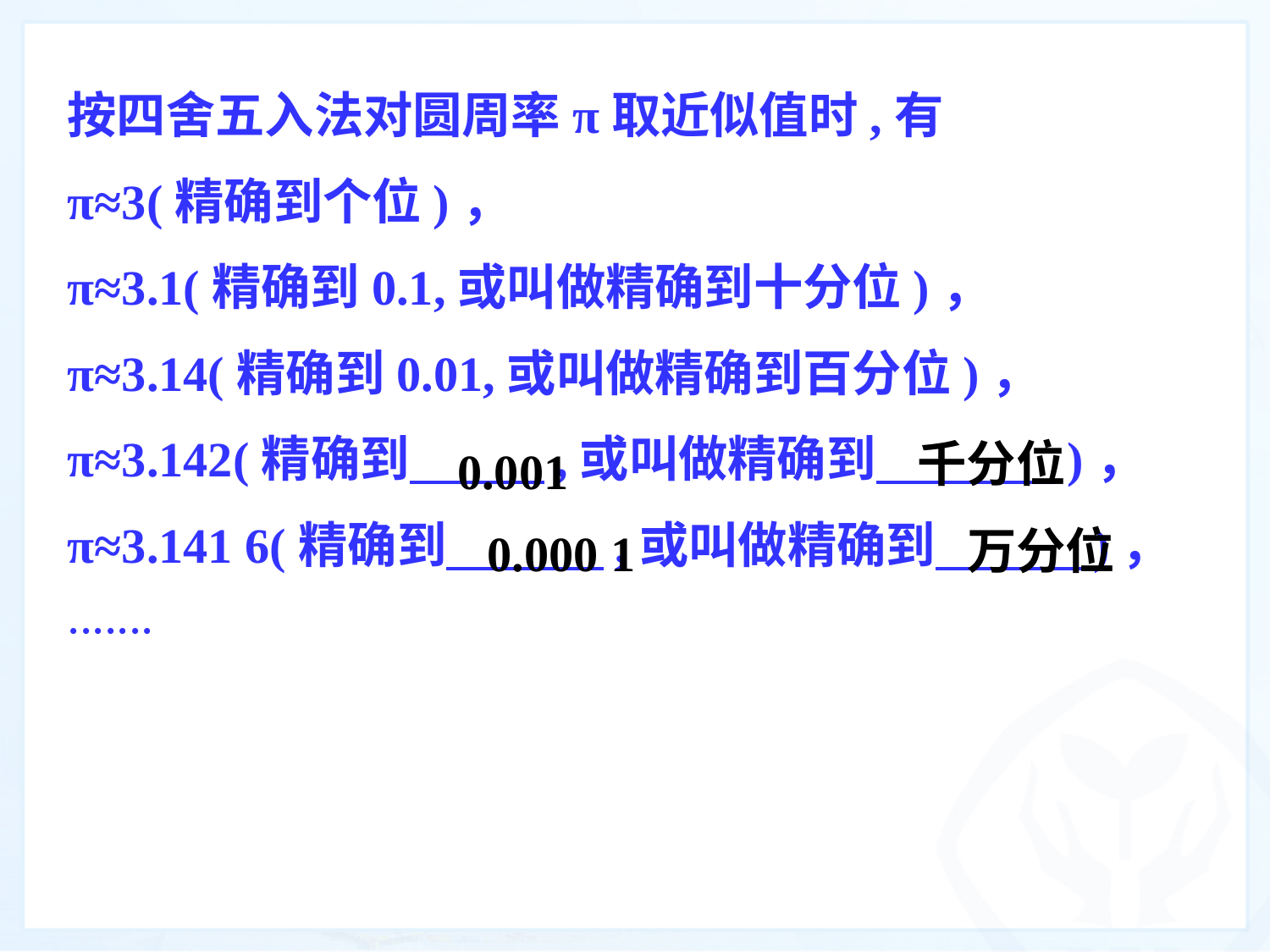

按四舍五入法对圆周率π取近似值时,有
π≈3(精确到个位)，
π≈3.1(精确到0.1,或叫做精确到十分位)，
π≈3.14(精确到0.01,或叫做精确到百分位)，
π≈3.142(精确到            ,或叫做精确到                )，
π≈3.141 6(精确到              ,或叫做精确到             )，
·······

千分位
0.001
万分位
0.000 1